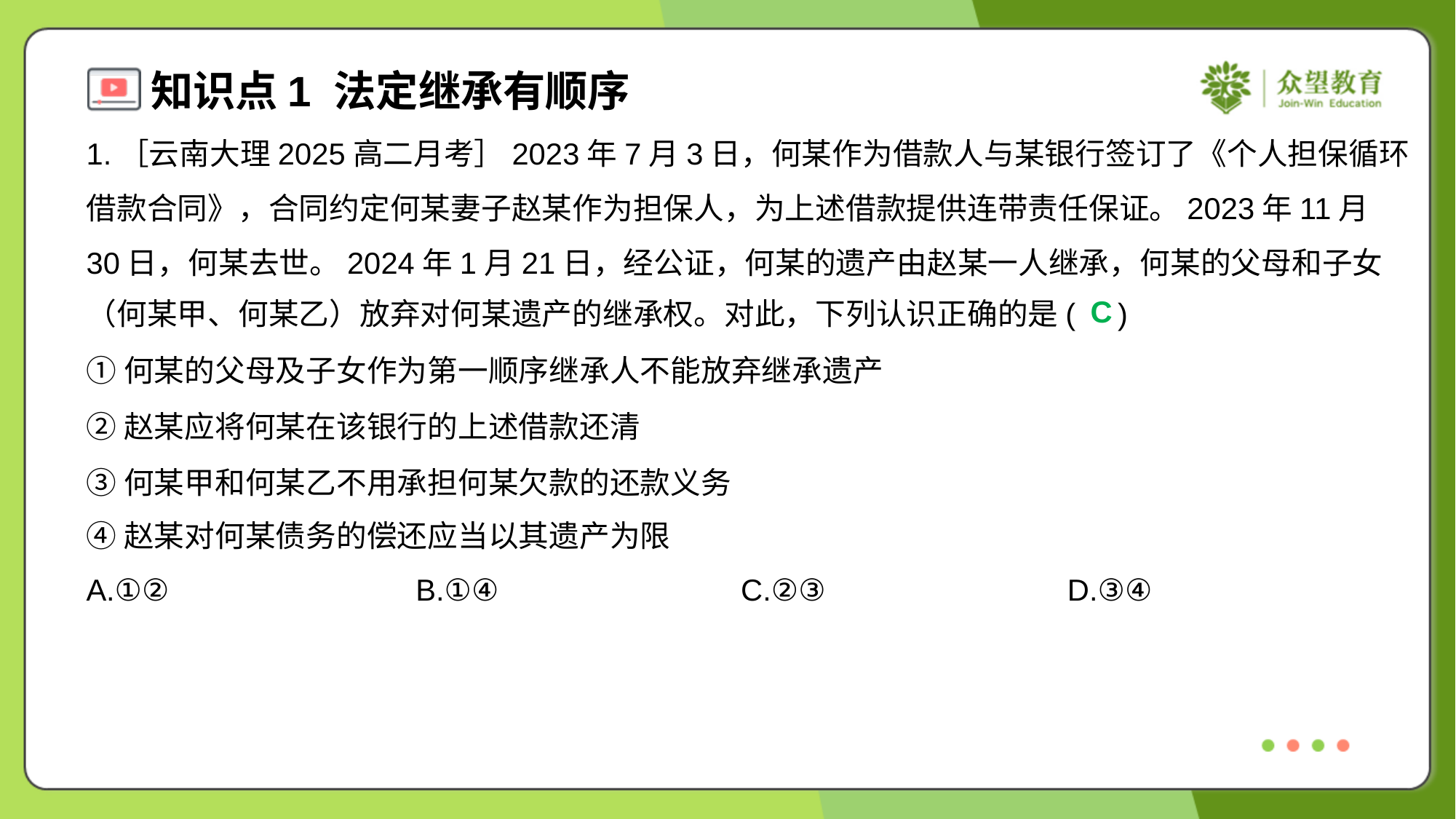

1.［云南大理2025高二月考］2023年7月3日，何某作为借款人与某银行签订了《个人担保循环
借款合同》，合同约定何某妻子赵某作为担保人，为上述借款提供连带责任保证。2023年11月
30日，何某去世。2024年1月21日，经公证，何某的遗产由赵某一人继承，何某的父母和子女
（何某甲、何某乙）放弃对何某遗产的继承权。对此，下列认识正确的是(     )
C
①何某的父母及子女作为第一顺序继承人不能放弃继承遗产
②赵某应将何某在该银行的上述借款还清
③何某甲和何某乙不用承担何某欠款的还款义务
④赵某对何某债务的偿还应当以其遗产为限
A.①②	B.①④	C.②③	D.③④